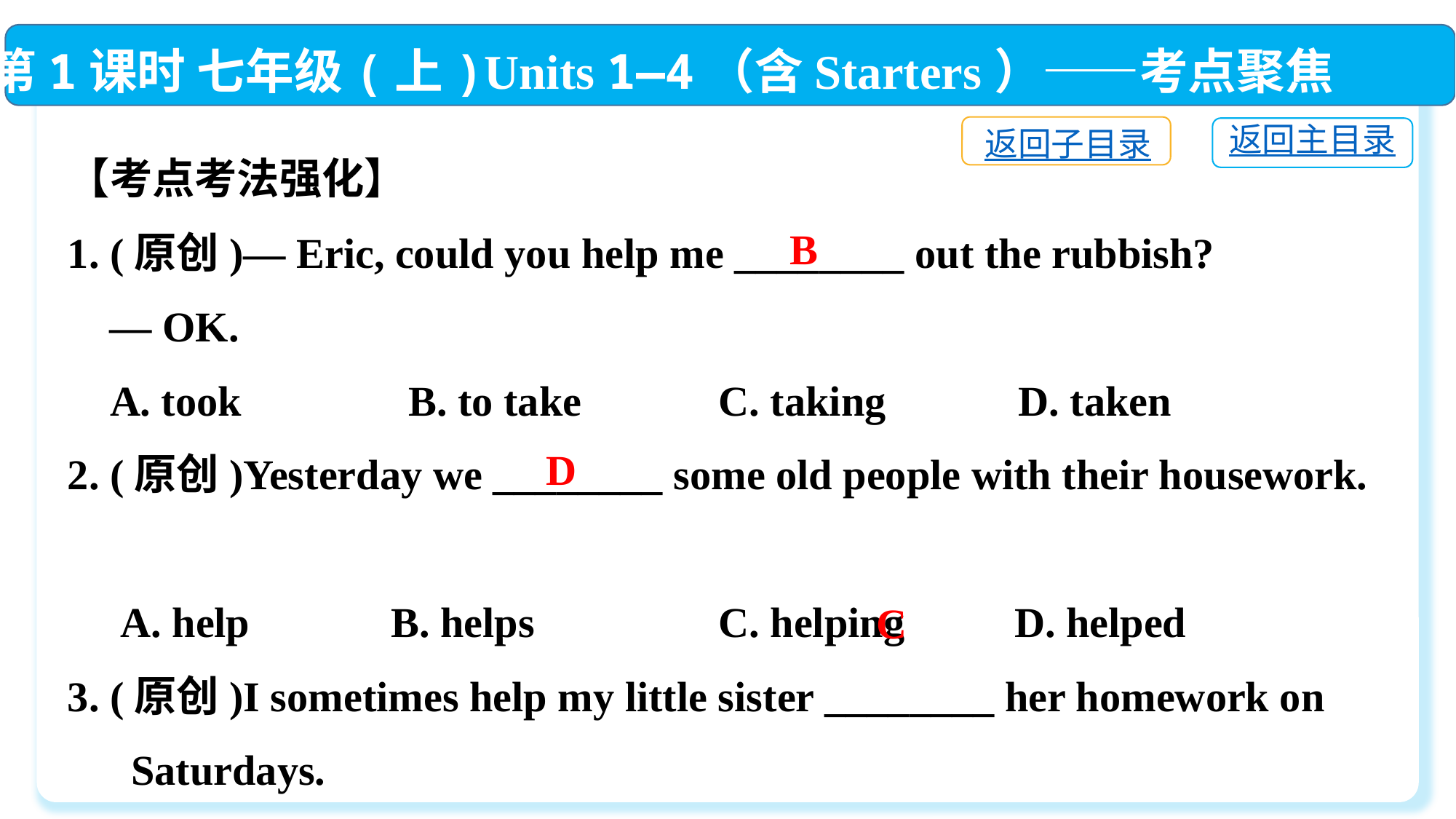

第1课时 七年级(上)Units 1—4（含Starters）——考点聚焦

返回子目录
返回主目录
【考点考法强化】
1. (原创)— Eric, could you help me ________ out the rubbish?
    — OK.
    A. took　　　  B. to take	          C. taking　	       D. taken
2. (原创)Yesterday we ________ some old people with their housework.
     A. help	          B. helps	          C. helping	       D. helped
3. (原创)I sometimes help my little sister ________ her homework on
      Saturdays.
       A. doing	B. to doing	          C. do	                 D. does
B

D
C